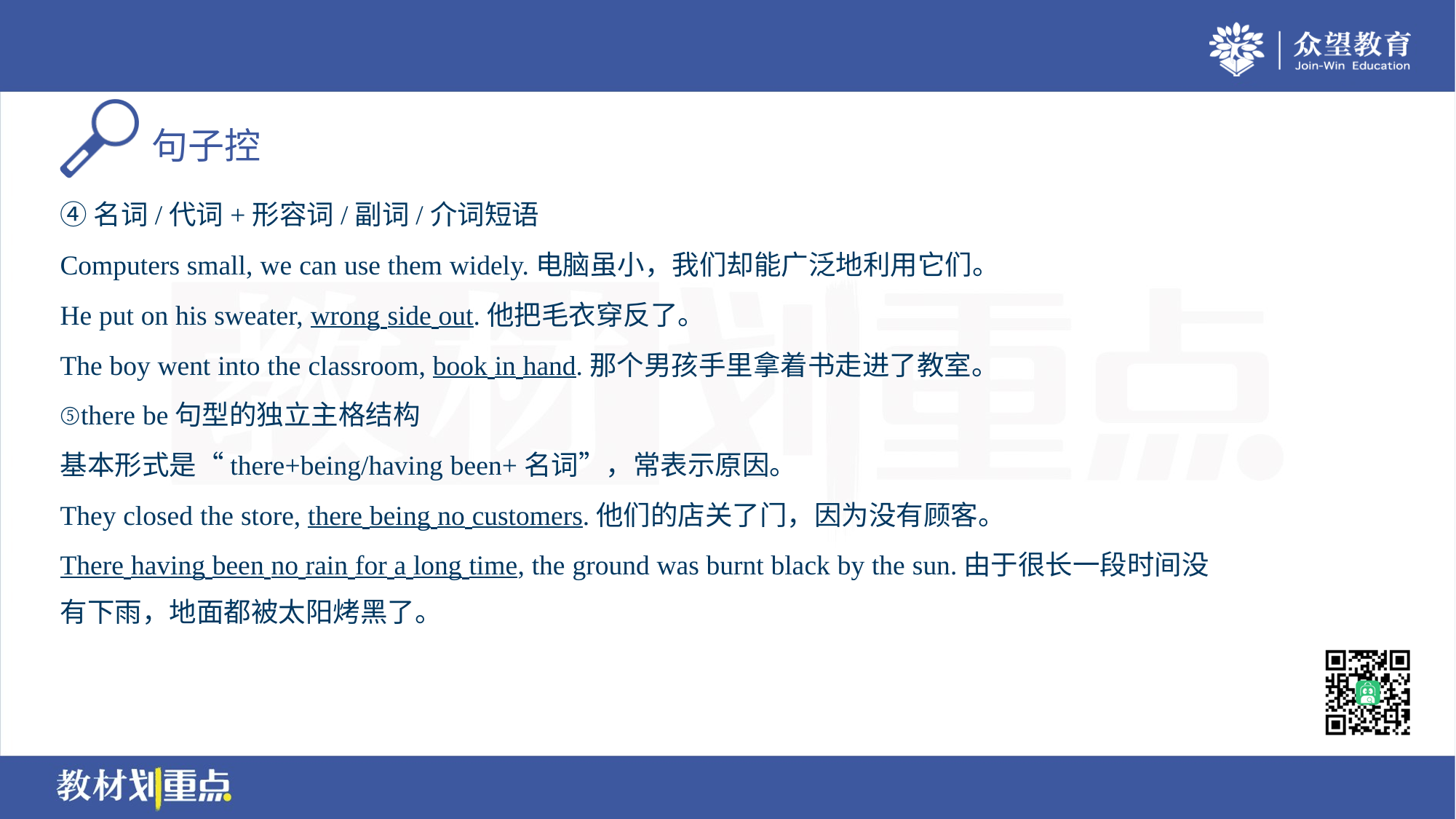

④名词/代词+形容词/副词/介词短语
Computers small, we can use them widely.电脑虽小，我们却能广泛地利用它们。
He put on his sweater, wrong side out.他把毛衣穿反了。
The boy went into the classroom, book in hand.那个男孩手里拿着书走进了教室。
⑤there be句型的独立主格结构
基本形式是“there+being/having been+名词”，常表示原因。
They closed the store, there being no customers.他们的店关了门，因为没有顾客。
There having been no rain for a long time, the ground was burnt black by the sun.由于很长一段时间没
有下雨，地面都被太阳烤黑了。